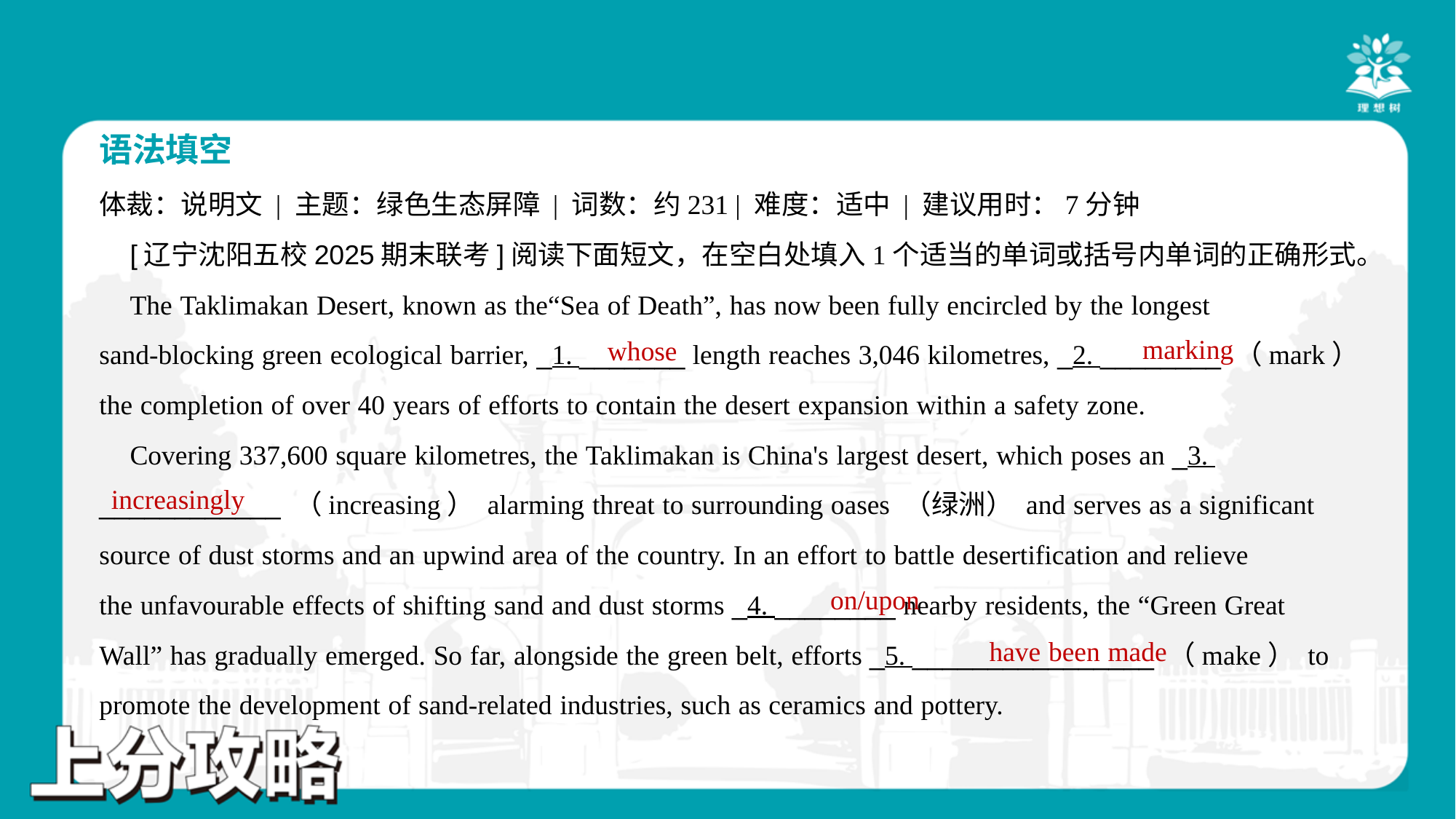

语法填空
体裁：说明文 | 主题：绿色生态屏障 | 词数：约231 | 难度：适中 | 建议用时：7分钟
    [辽宁沈阳五校2025期末联考]阅读下面短文，在空白处填入1个适当的单词或括号内单词的正确形式。
    The Taklimakan Desert, known as the“Sea of Death”, has now been fully encircled by the longest
sand-blocking green ecological barrier, _1. _______ length reaches 3,046 kilometres, _2. ________ （mark）
the completion of over 40 years of efforts to contain the desert expansion within a safety zone.
    Covering 337,600 square kilometres, the Taklimakan is China's largest desert, which poses an _3.
____________ （increasing） alarming threat to surrounding oases （绿洲） and serves as a significant
source of dust storms and an upwind area of the country. In an effort to battle desertification and relieve
the unfavourable effects of shifting sand and dust storms _4. ________ nearby residents, the “Green Great
Wall” has gradually emerged. So far, alongside the green belt, efforts _5. ________________ （make） to
promote the development of sand-related industries, such as ceramics and pottery.

marking
whose
increasingly
on/upon
have been made